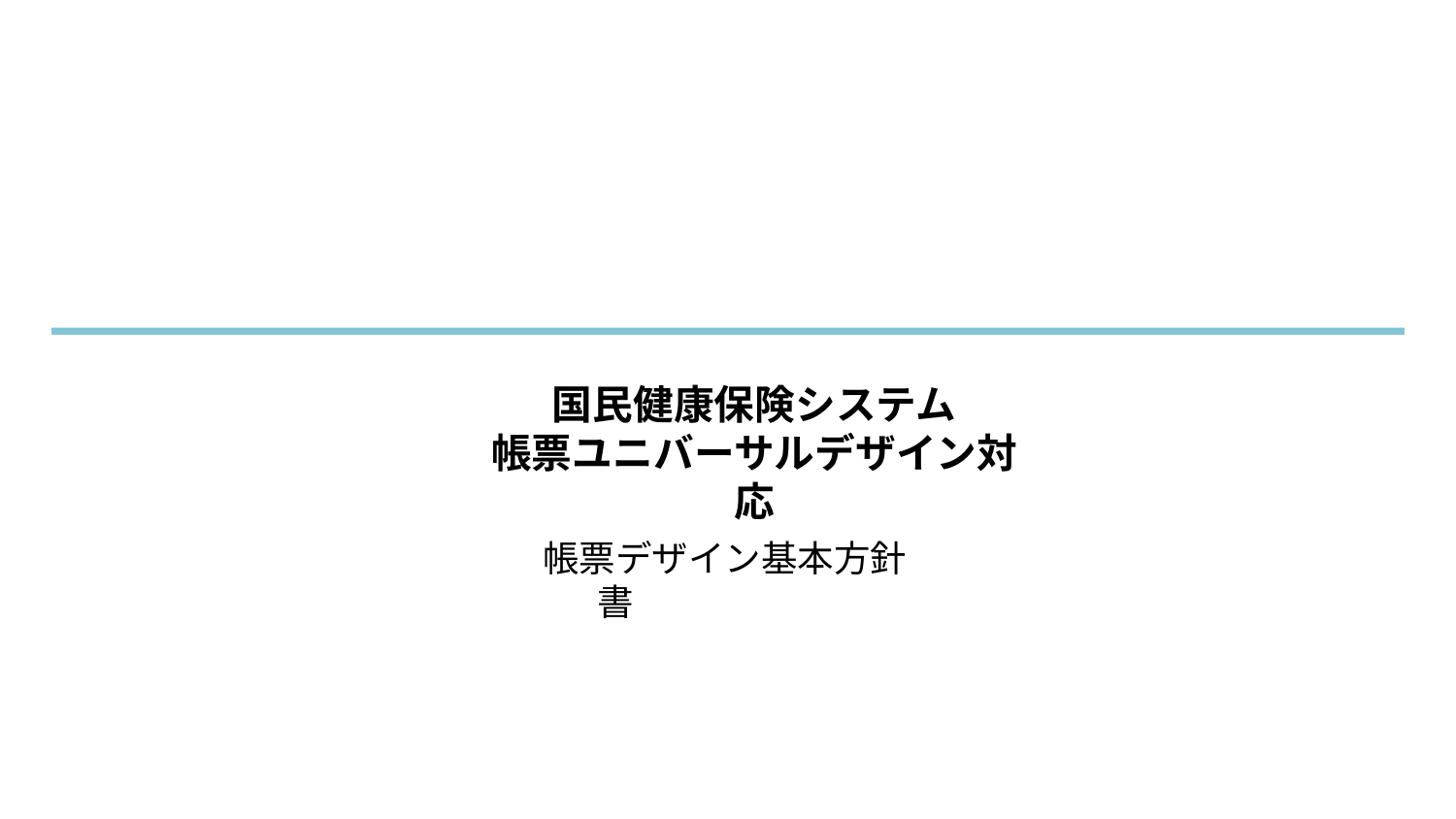

# 国民健康保険システム 帳票ユニバーサルデザイン対応
帳票デザイン基本方針書